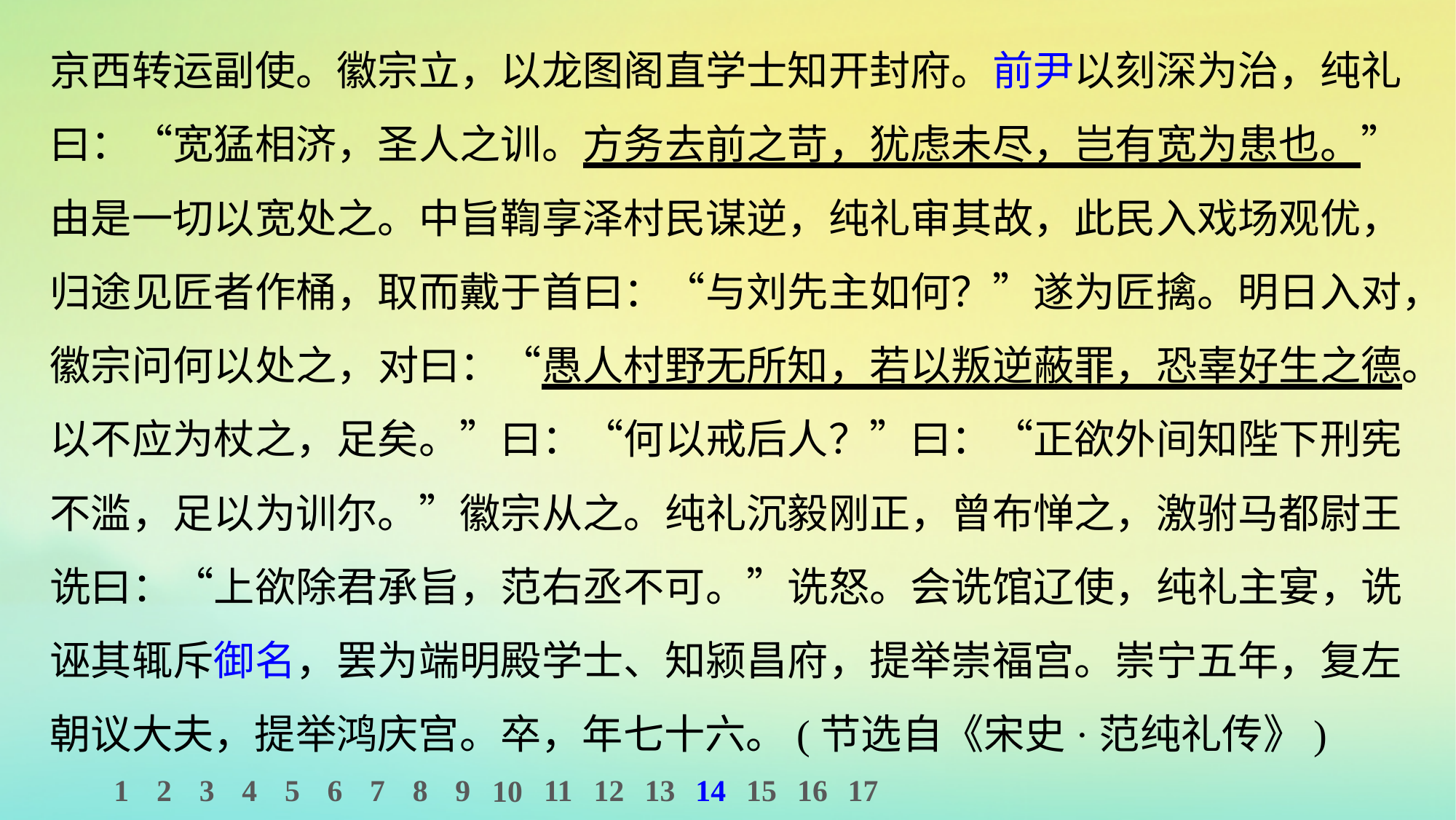

京西转运副使。徽宗立，以龙图阁直学士知开封府。前尹以刻深为治，纯礼曰：“宽猛相济，圣人之训。方务去前之苛，犹虑未尽，岂有宽为患也。”由是一切以宽处之。中旨鞫享泽村民谋逆，纯礼审其故，此民入戏场观优，归途见匠者作桶，取而戴于首曰：“与刘先主如何？”遂为匠擒。明日入对，徽宗问何以处之，对曰：“愚人村野无所知，若以叛逆蔽罪，恐辜好生之德。以不应为杖之，足矣。”曰：“何以戒后人？”曰：“正欲外间知陛下刑宪不滥，足以为训尔。”徽宗从之。纯礼沉毅刚正，曾布惮之，激驸马都尉王诜曰：“上欲除君承旨，范右丞不可。”诜怒。会诜馆辽使，纯礼主宴，诜诬其辄斥御名，罢为端明殿学士、知颍昌府，提举崇福宫。崇宁五年，复左朝议大夫，提举鸿庆宫。卒，年七十六。(节选自《宋史·范纯礼传》)
1
2
3
4
5
6
7
8
9
11
12
13
14
15
16
17
10